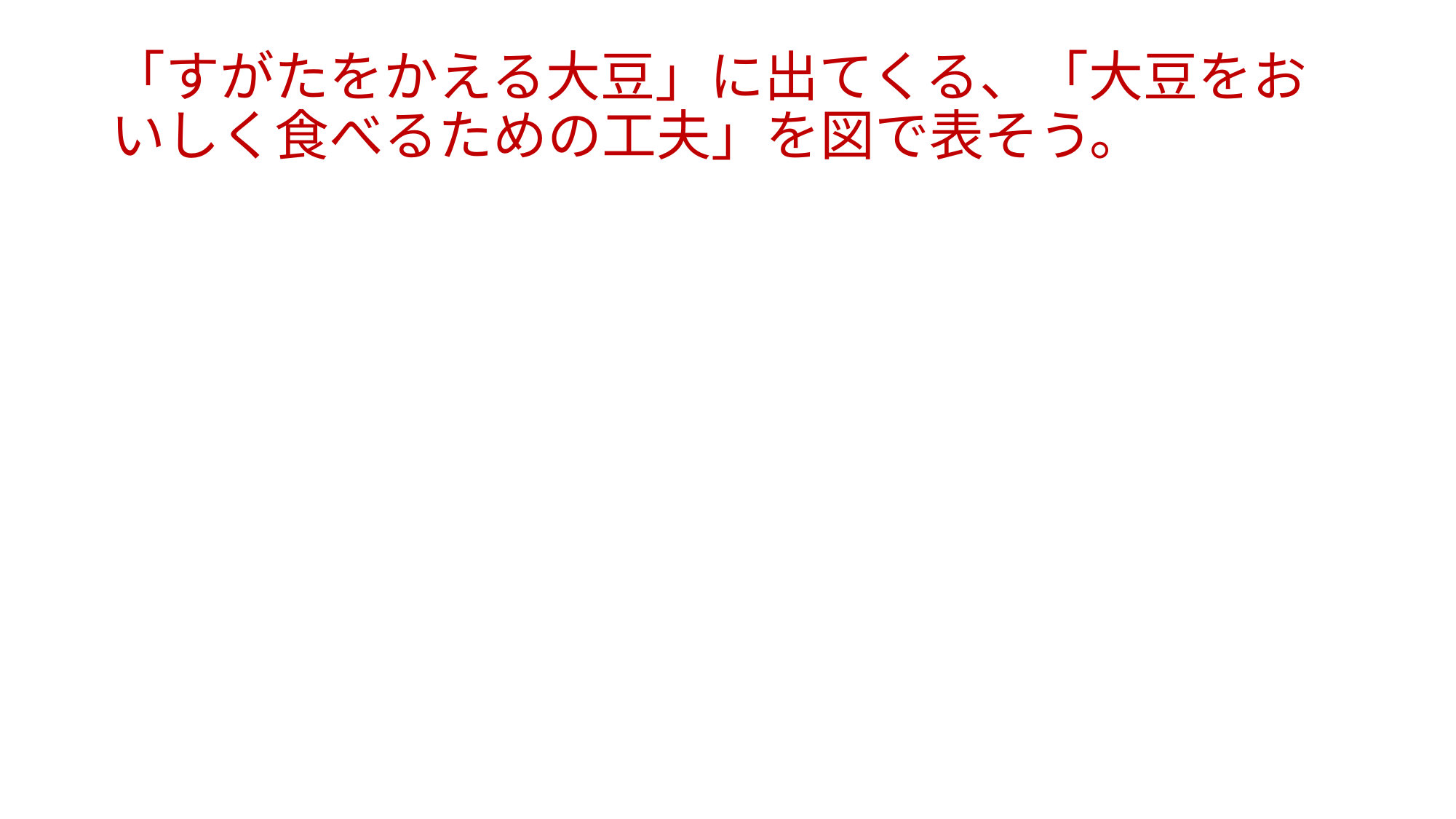

# 「すがたをかえる大豆」に出てくる、「大豆をおいしく食べるための工夫」を図で表そう。